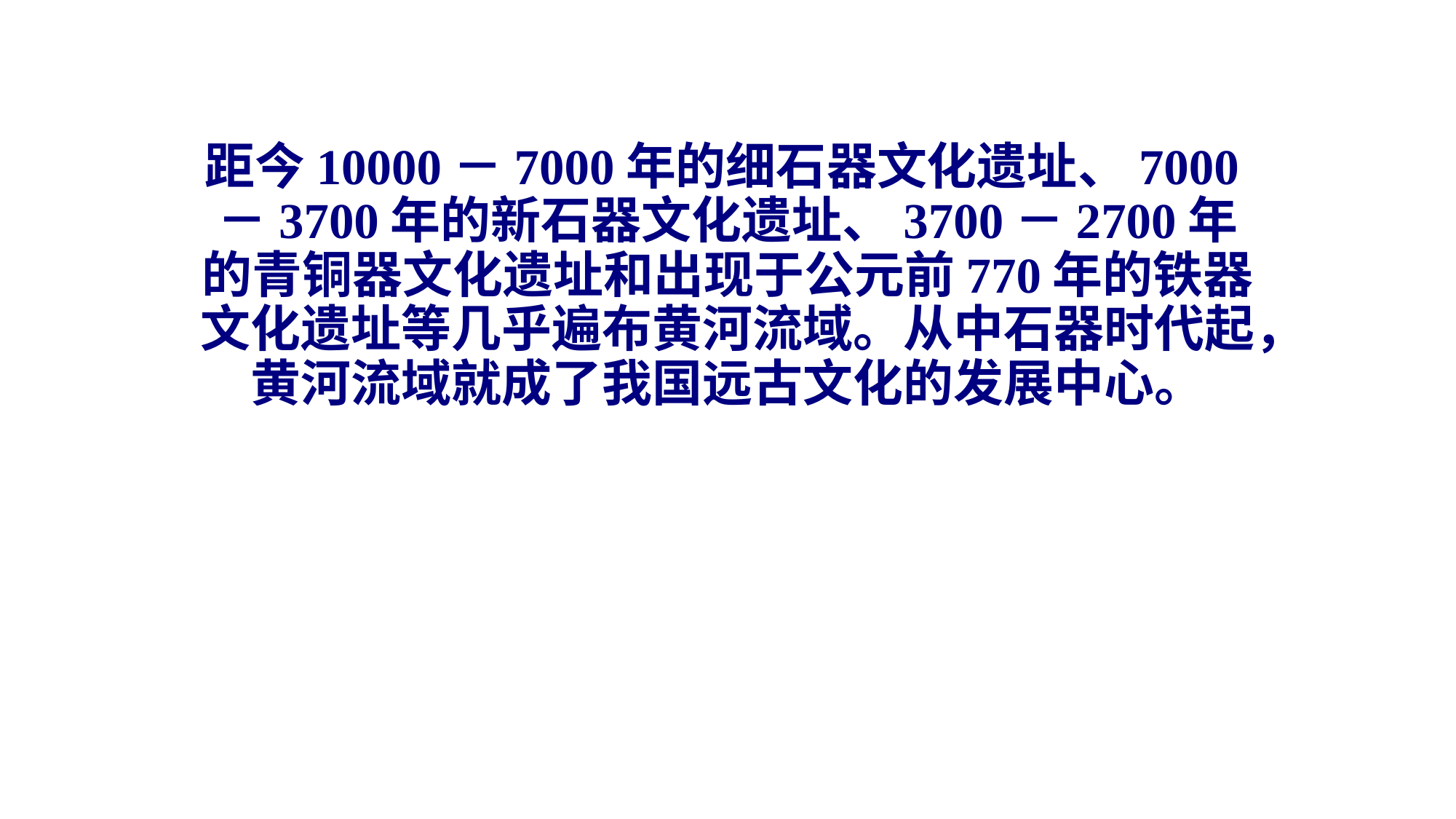

# 距今10000－7000年的细石器文化遗址、7000－3700年的新石器文化遗址、3700－2700年的青铜器文化遗址和出现于公元前770年的铁器文化遗址等几乎遍布黄河流域。从中石器时代起，黄河流域就成了我国远古文化的发展中心。